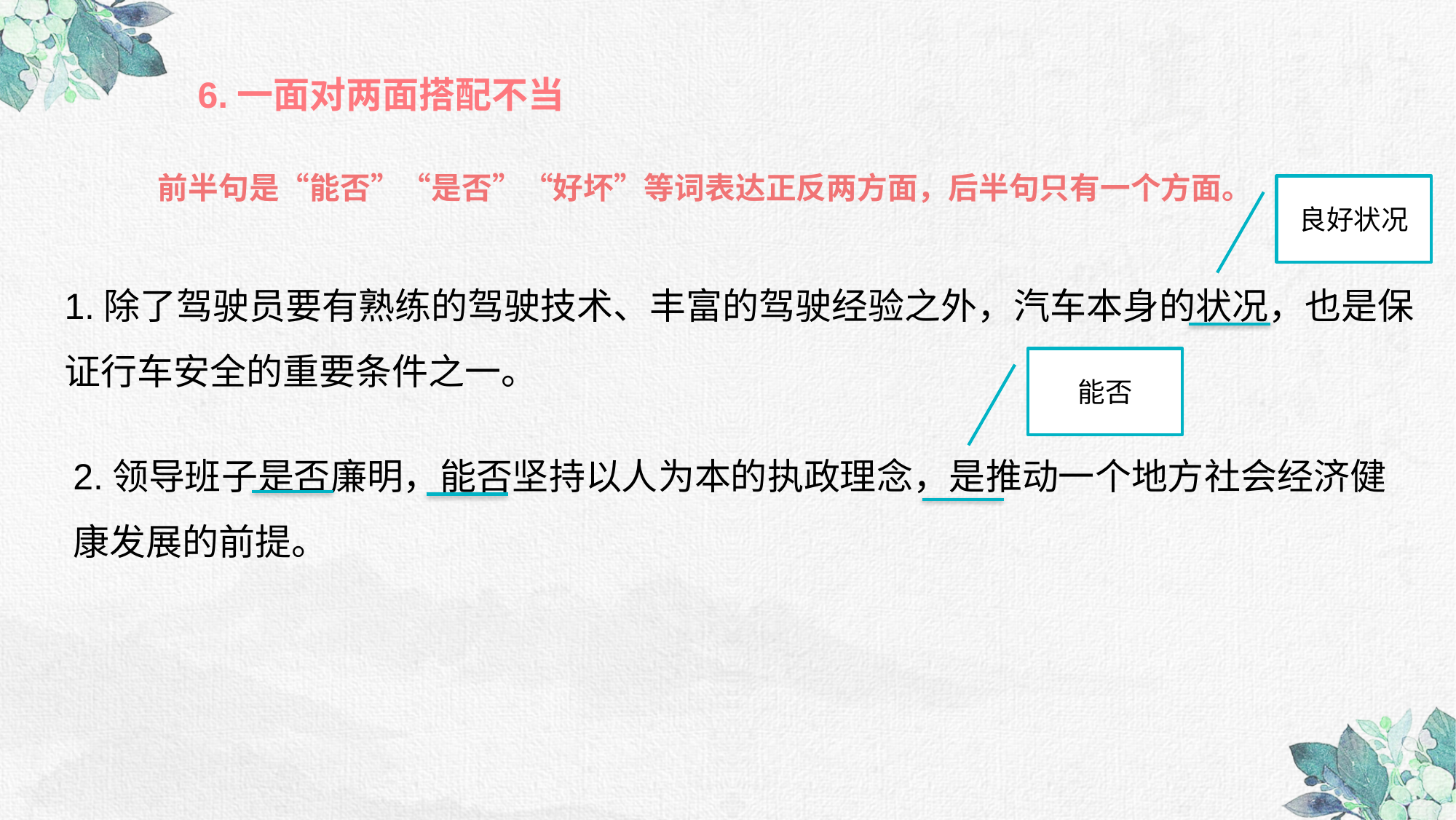

6.一面对两面搭配不当
前半句是“能否”“是否”“好坏”等词表达正反两方面，后半句只有一个方面。
良好状况
1.除了驾驶员要有熟练的驾驶技术、丰富的驾驶经验之外，汽车本身的状况，也是保证行车安全的重要条件之一。
能否
2.领导班子是否廉明，能否坚持以人为本的执政理念，是推动一个地方社会经济健康发展的前提。